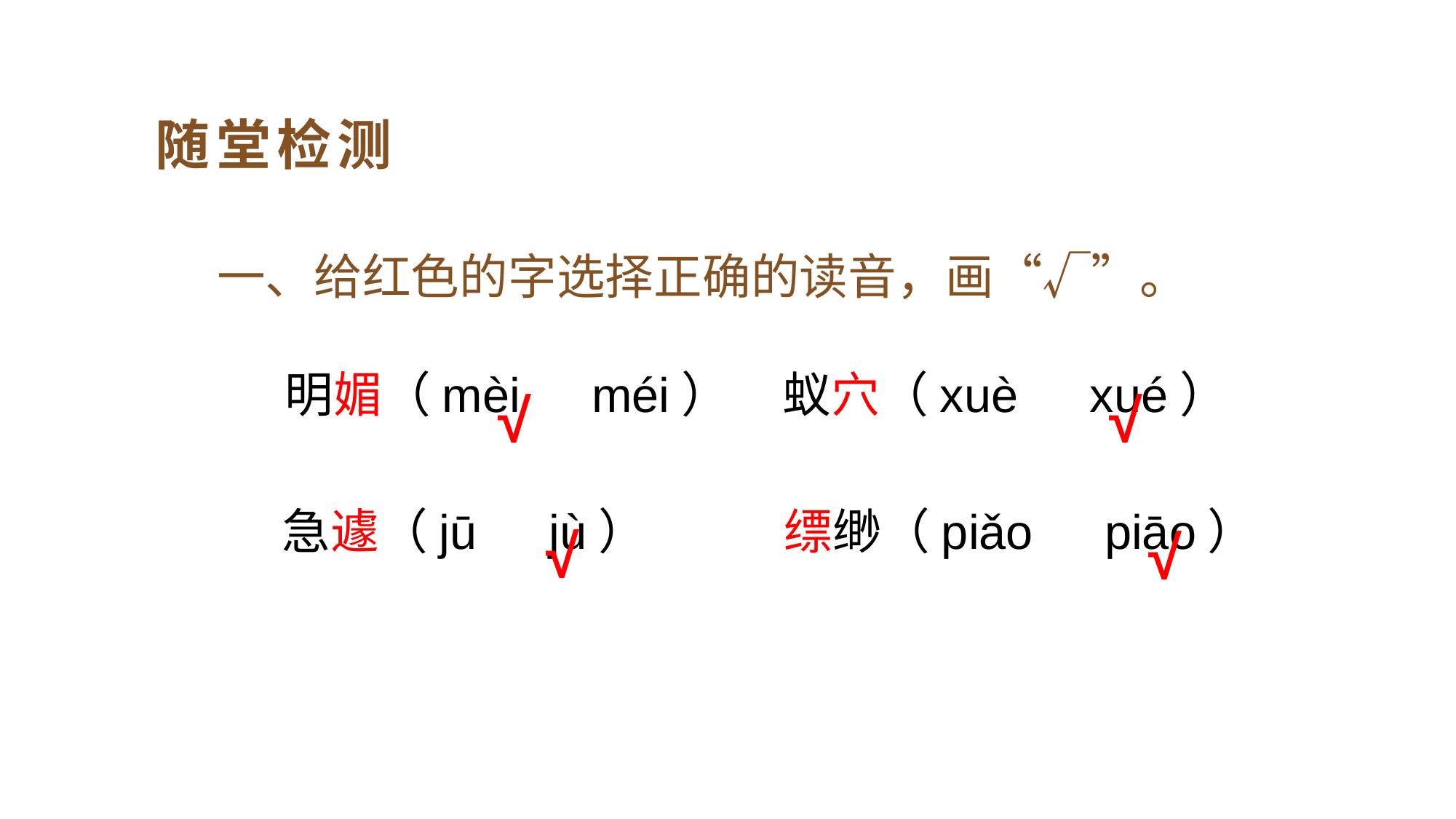

随堂检测
一、给红色的字选择正确的读音，画“√”。
明媚（mèi　méi）
蚁穴（xuè　xué）
√
√
急遽（jū　jù）
缥缈（piǎo　piāo）
√
√